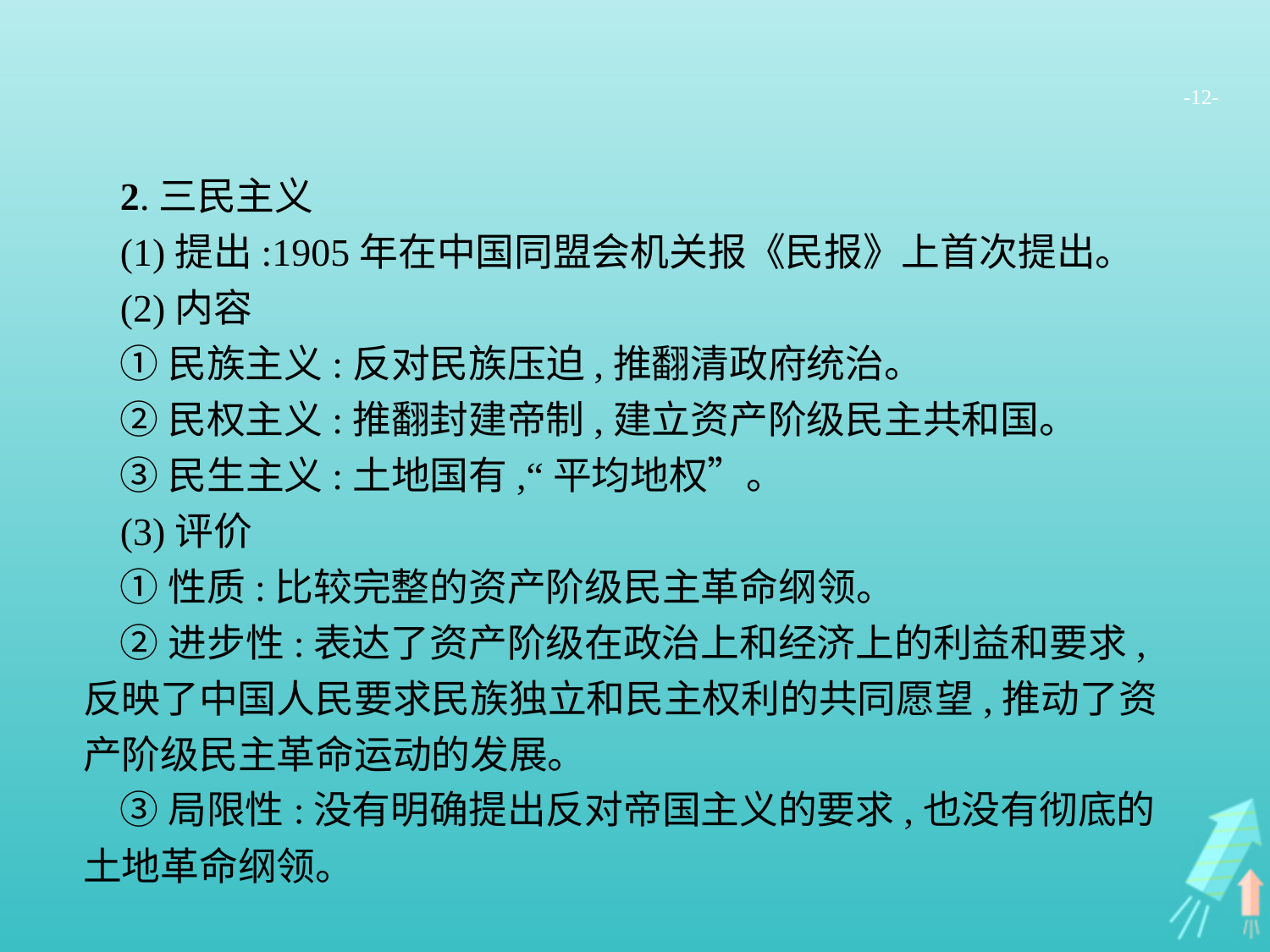

-12-
2.三民主义
(1)提出:1905年在中国同盟会机关报《民报》上首次提出。
(2)内容
①民族主义:反对民族压迫,推翻清政府统治。
②民权主义:推翻封建帝制,建立资产阶级民主共和国。
③民生主义:土地国有,“平均地权”。
(3)评价
①性质:比较完整的资产阶级民主革命纲领。
②进步性:表达了资产阶级在政治上和经济上的利益和要求,反映了中国人民要求民族独立和民主权利的共同愿望,推动了资产阶级民主革命运动的发展。
③局限性:没有明确提出反对帝国主义的要求,也没有彻底的土地革命纲领。